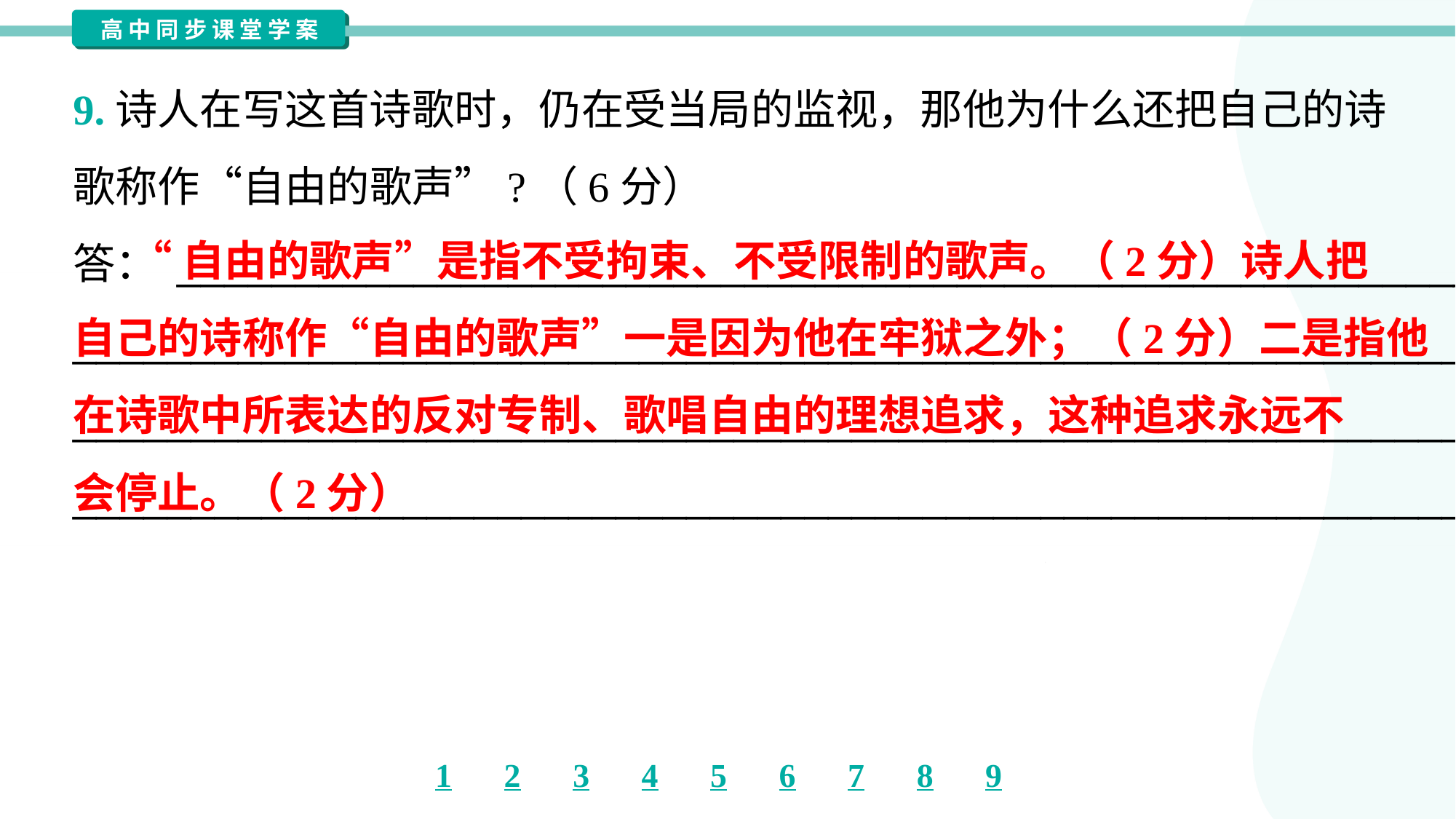

9.诗人在写这首诗歌时，仍在受当局的监视，那他为什么还把自己的诗
歌称作“自由的歌声”?（6分）
答： ________________________________________________________
_____________________________________________________________
_____________________________________________________________
_____________________________________________________________
      “自由的歌声”是指不受拘束、不受限制的歌声。（2分）诗人把
自己的诗称作“自由的歌声”一是因为他在牢狱之外；（2分）二是指他
在诗歌中所表达的反对专制、歌唱自由的理想追求，这种追求永远不
会停止。（2分）